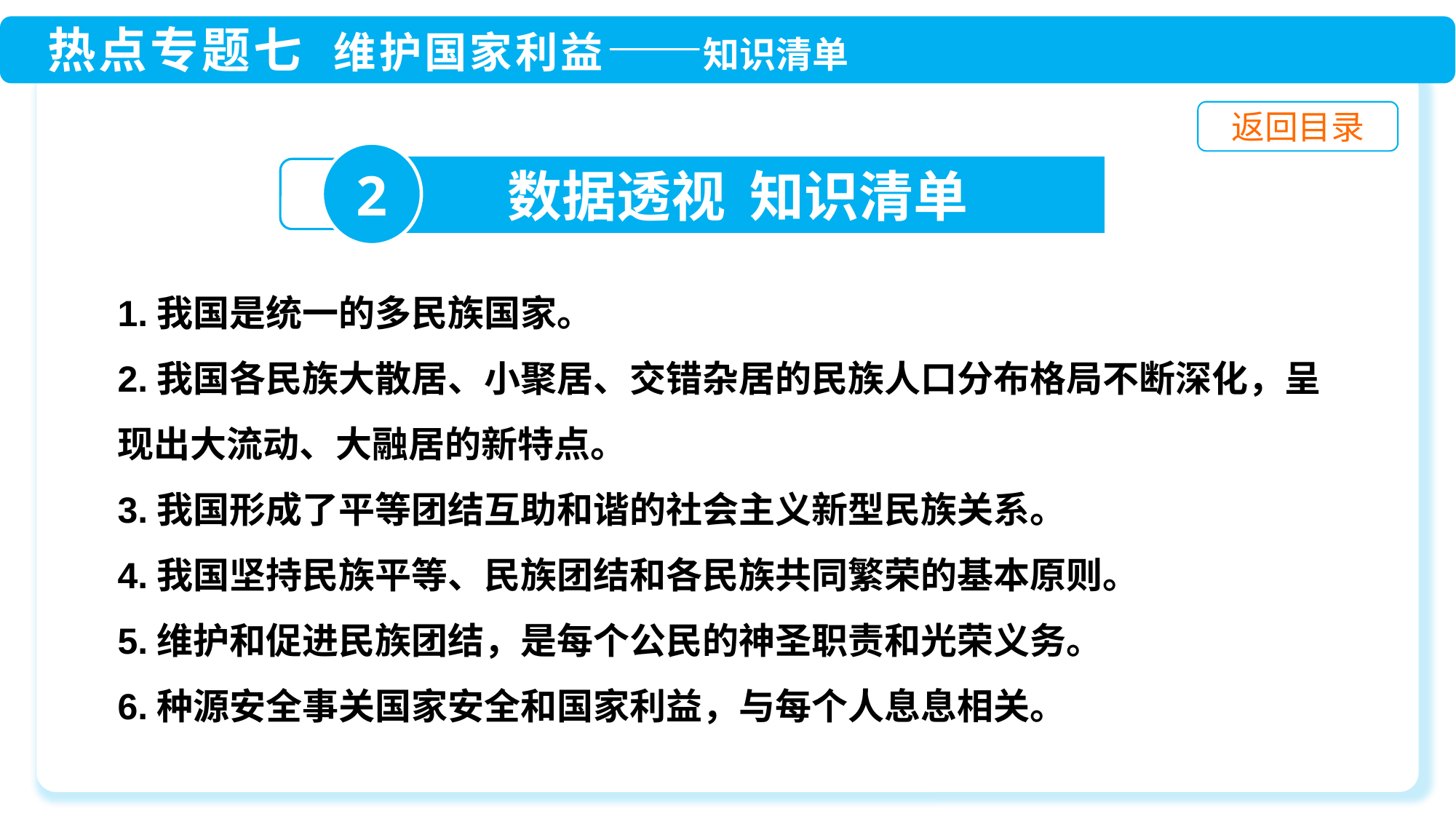

2
数据透视  知识清单

1.我国是统一的多民族国家。
2.我国各民族大散居、小聚居、交错杂居的民族人口分布格局不断深化，呈现出大流动、大融居的新特点。
3.我国形成了平等团结互助和谐的社会主义新型民族关系。
4.我国坚持民族平等、民族团结和各民族共同繁荣的基本原则。
5.维护和促进民族团结，是每个公民的神圣职责和光荣义务。
6.种源安全事关国家安全和国家利益，与每个人息息相关。